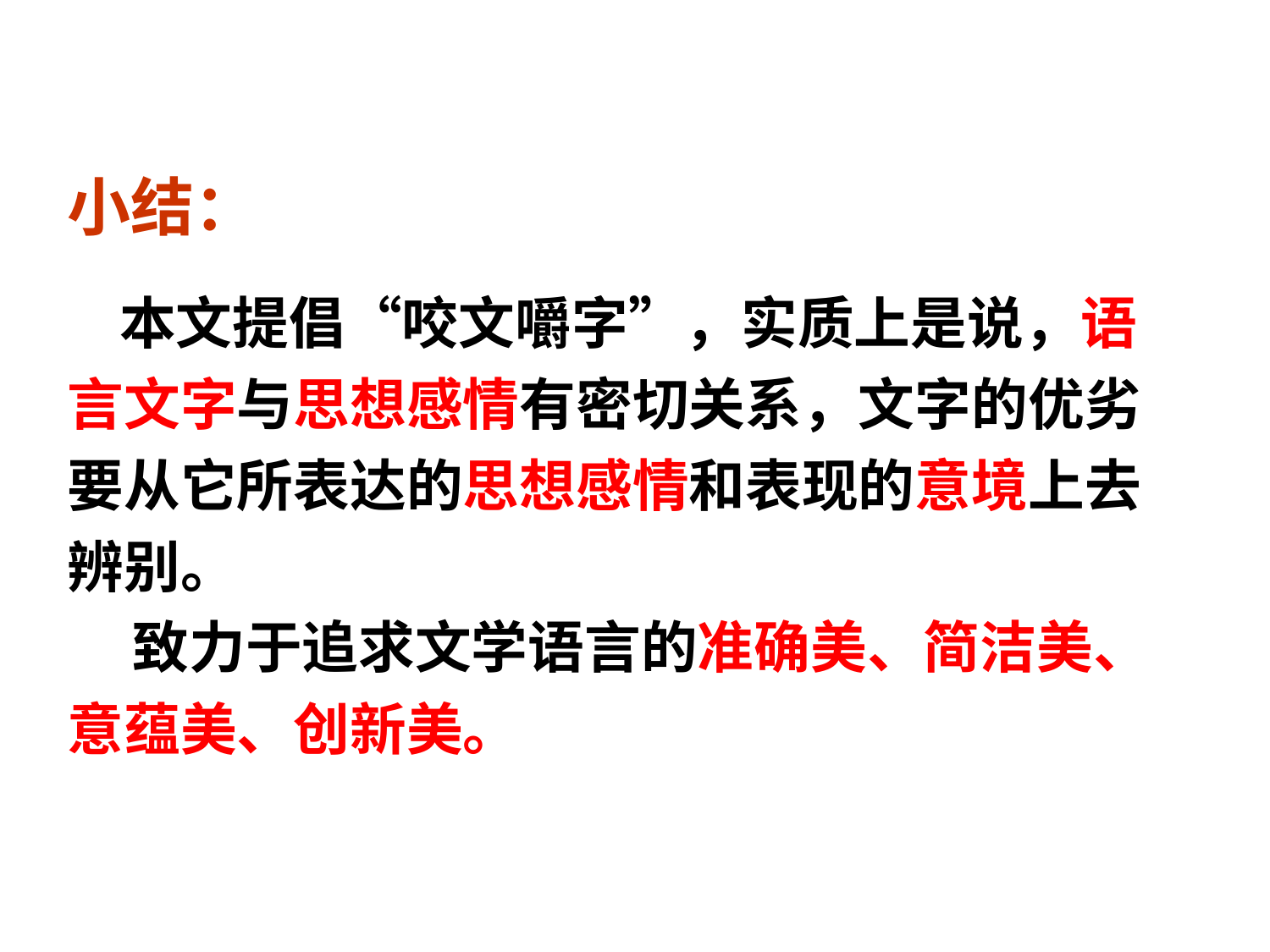

小结：

   本文提倡“咬文嚼字”，实质上是说，语言文字与思想感情有密切关系，文字的优劣要从它所表达的思想感情和表现的意境上去辨别。
    致力于追求文学语言的准确美、简洁美、意蕴美、创新美。